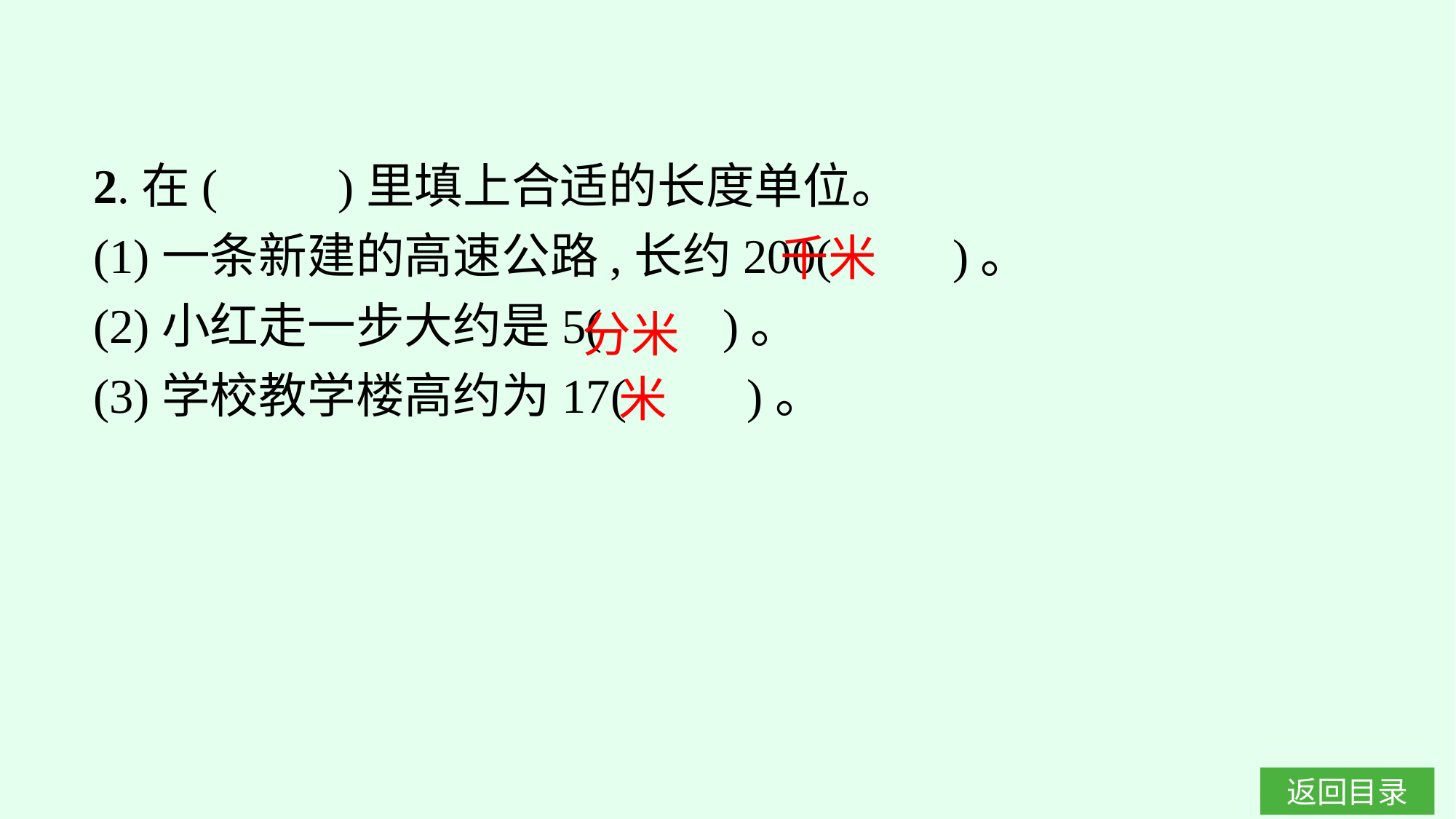

2.在(　　)里填上合适的长度单位。
(1)一条新建的高速公路,长约200(　　)。
(2)小红走一步大约是5(　　)。
(3)学校教学楼高约为17(　　)。
千米
分米
米